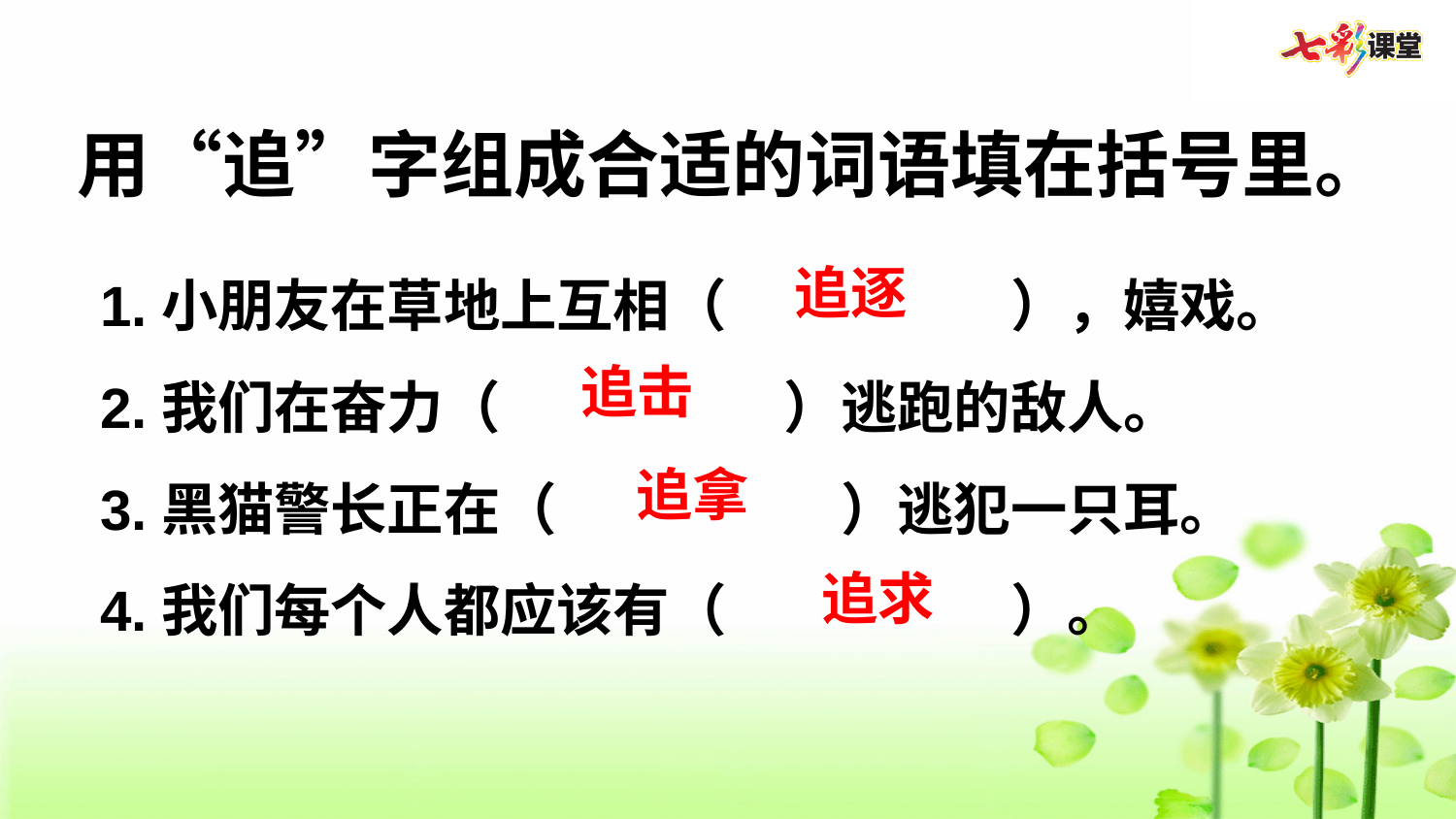

用“追”字组成合适的词语填在括号里。
1.小朋友在草地上互相（          ），嬉戏。
2.我们在奋力（          ）逃跑的敌人。
3.黑猫警长正在（          ）逃犯一只耳。
4.我们每个人都应该有（          ）。
追逐
追击
追拿
追求